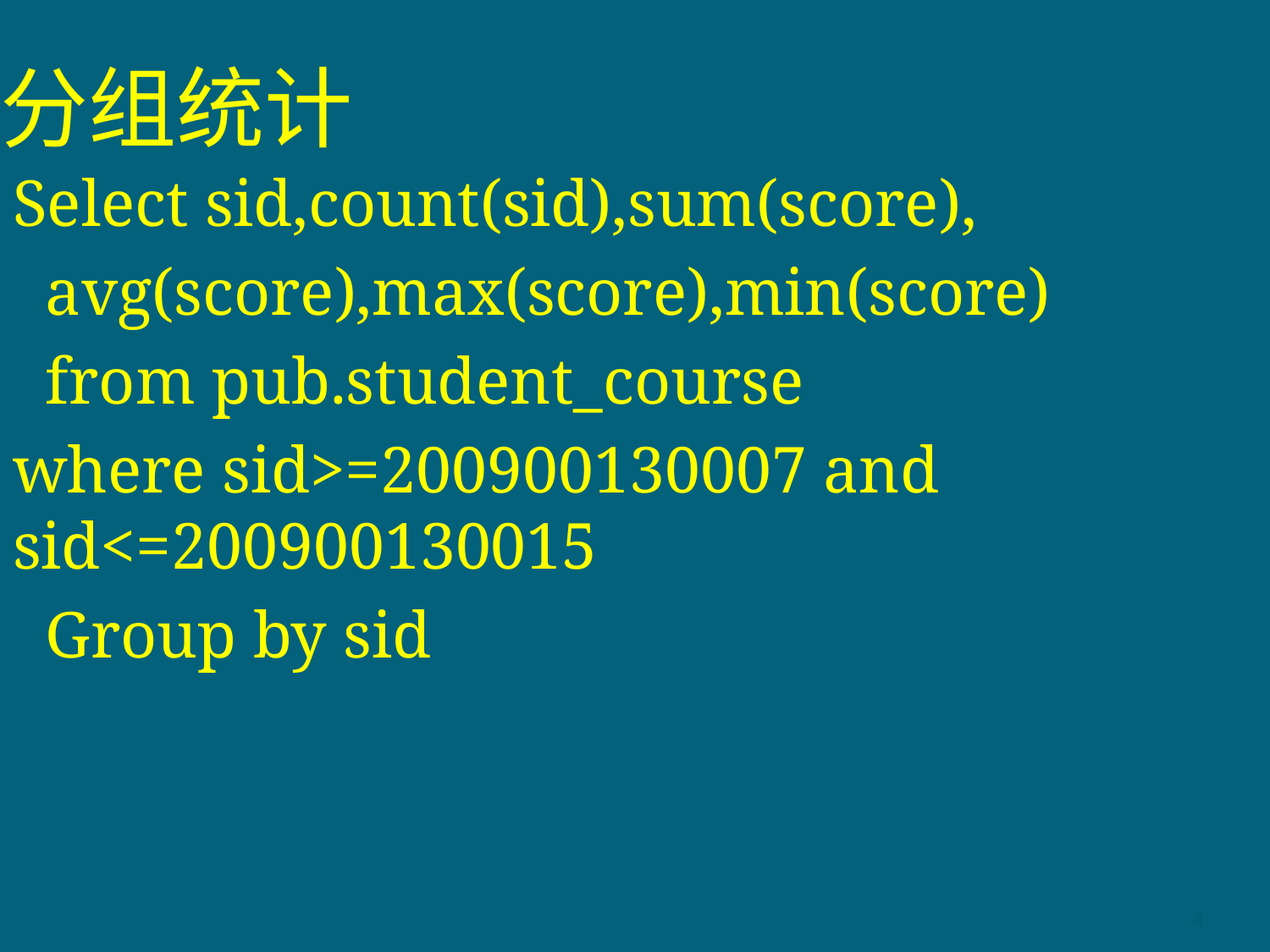

# 分组统计
Select sid,count(sid),sum(score),
  avg(score),max(score),min(score)
  from pub.student_course
where sid>=200900130007 and sid<=200900130015
  Group by sid
4